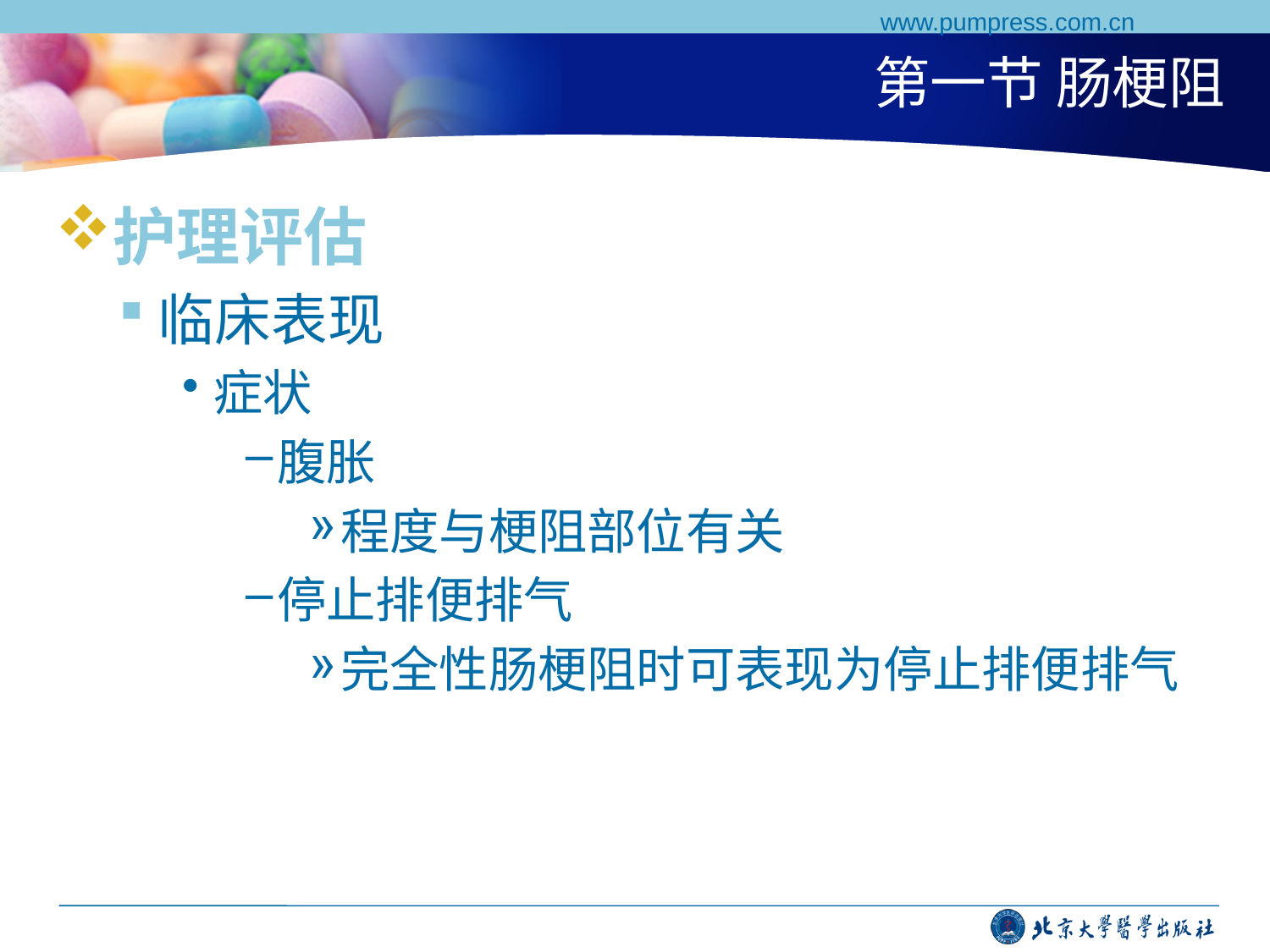

www.pumpress.com.cn
# 第一节 肠梗阻
护理评估
临床表现
症状
腹胀
程度与梗阻部位有关
停止排便排气
完全性肠梗阻时可表现为停止排便排气